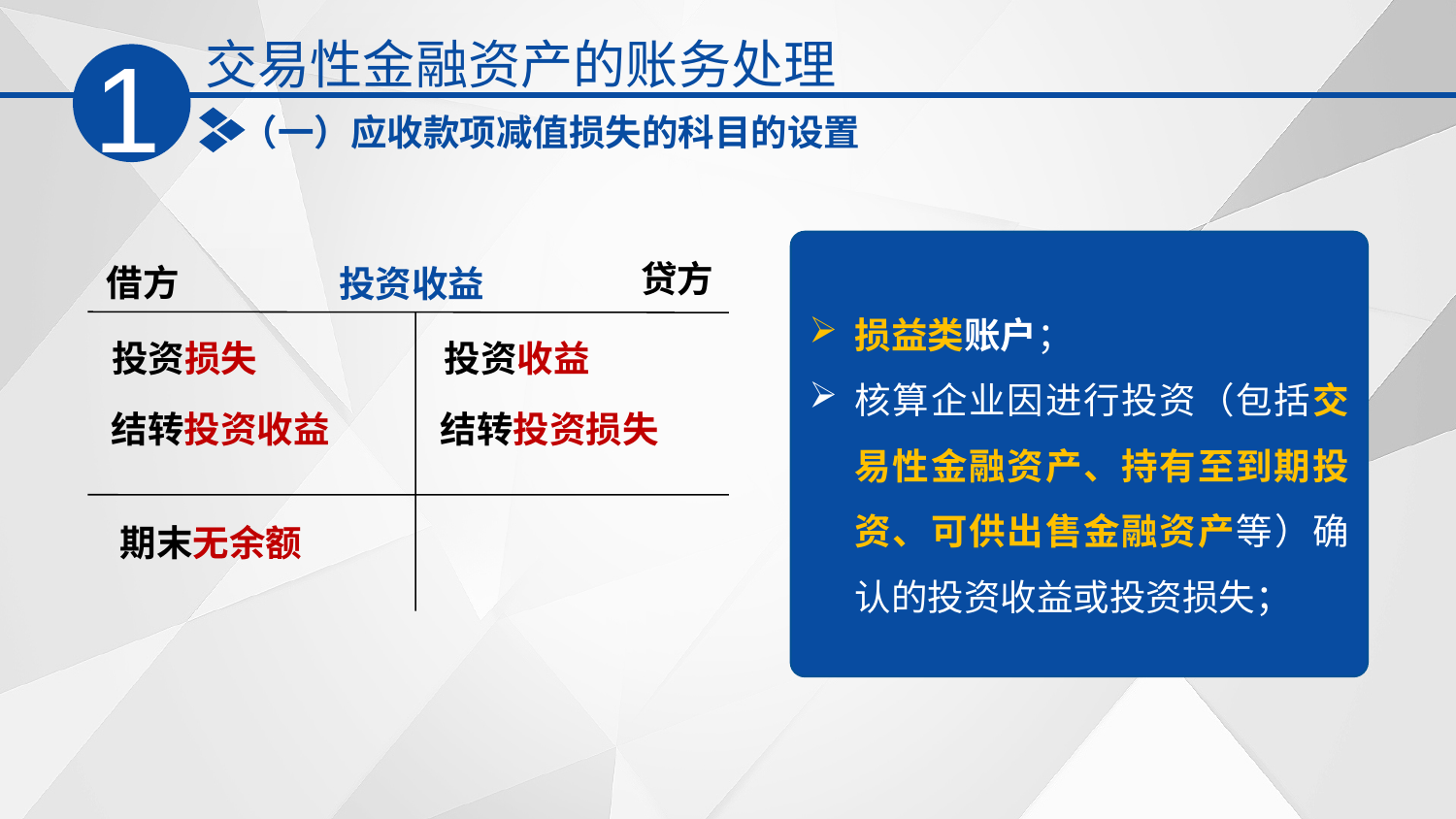

交易性金融资产的账务处理
1

（一）应收款项减值损失的科目的设置

投资收益
损益类账户；
核算企业因进行投资（包括交易性金融资产、持有至到期投资、可供出售金融资产等）确认的投资收益或投资损失；
贷方
借方

投资损失
投资收益
结转投资收益
结转投资损失

期末无余额